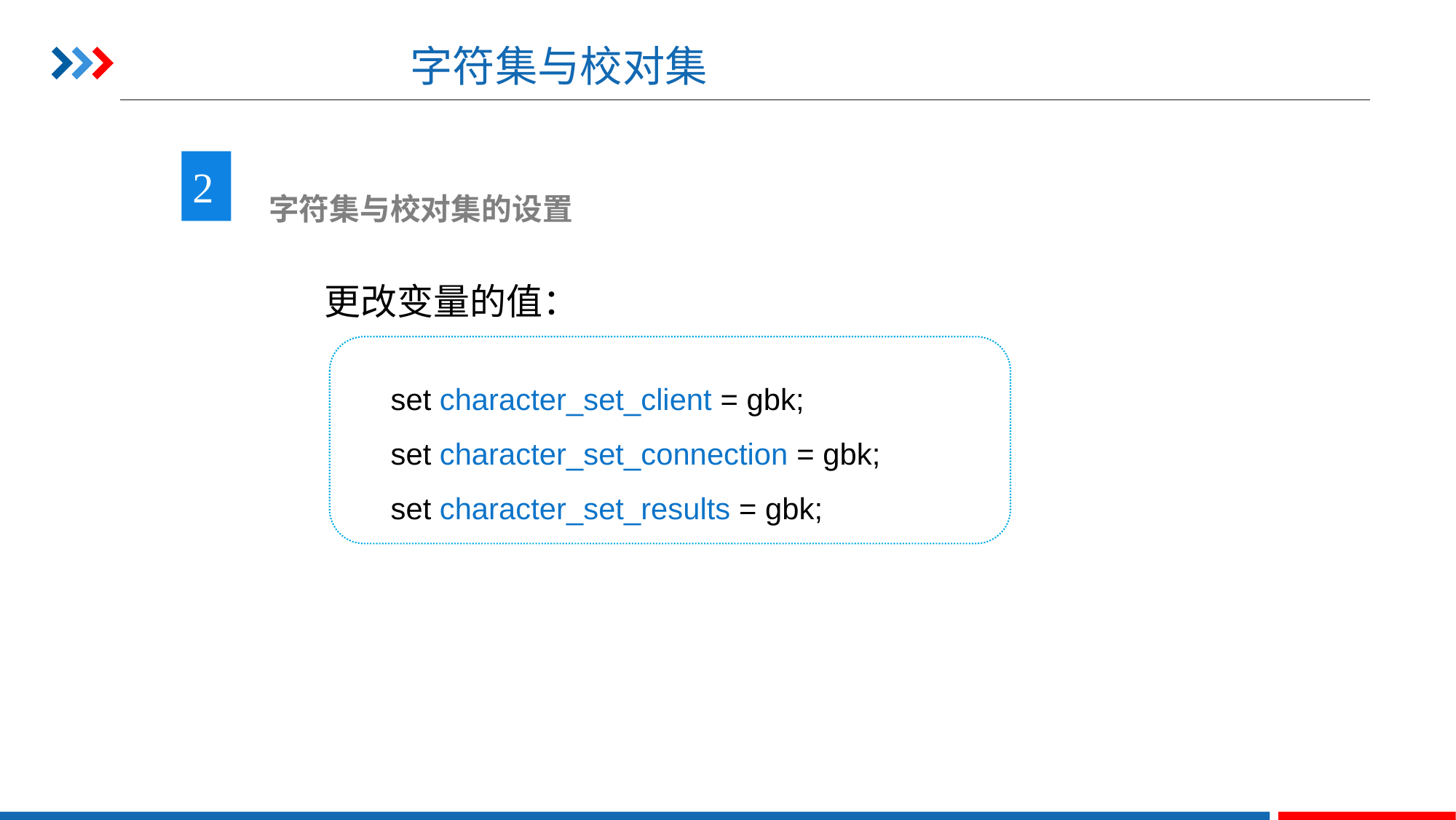

# 字符集与校对集

2
  字符集与校对集的设置
更改变量的值：

set character_set_client = gbk;
set character_set_connection = gbk;
set character_set_results = gbk;